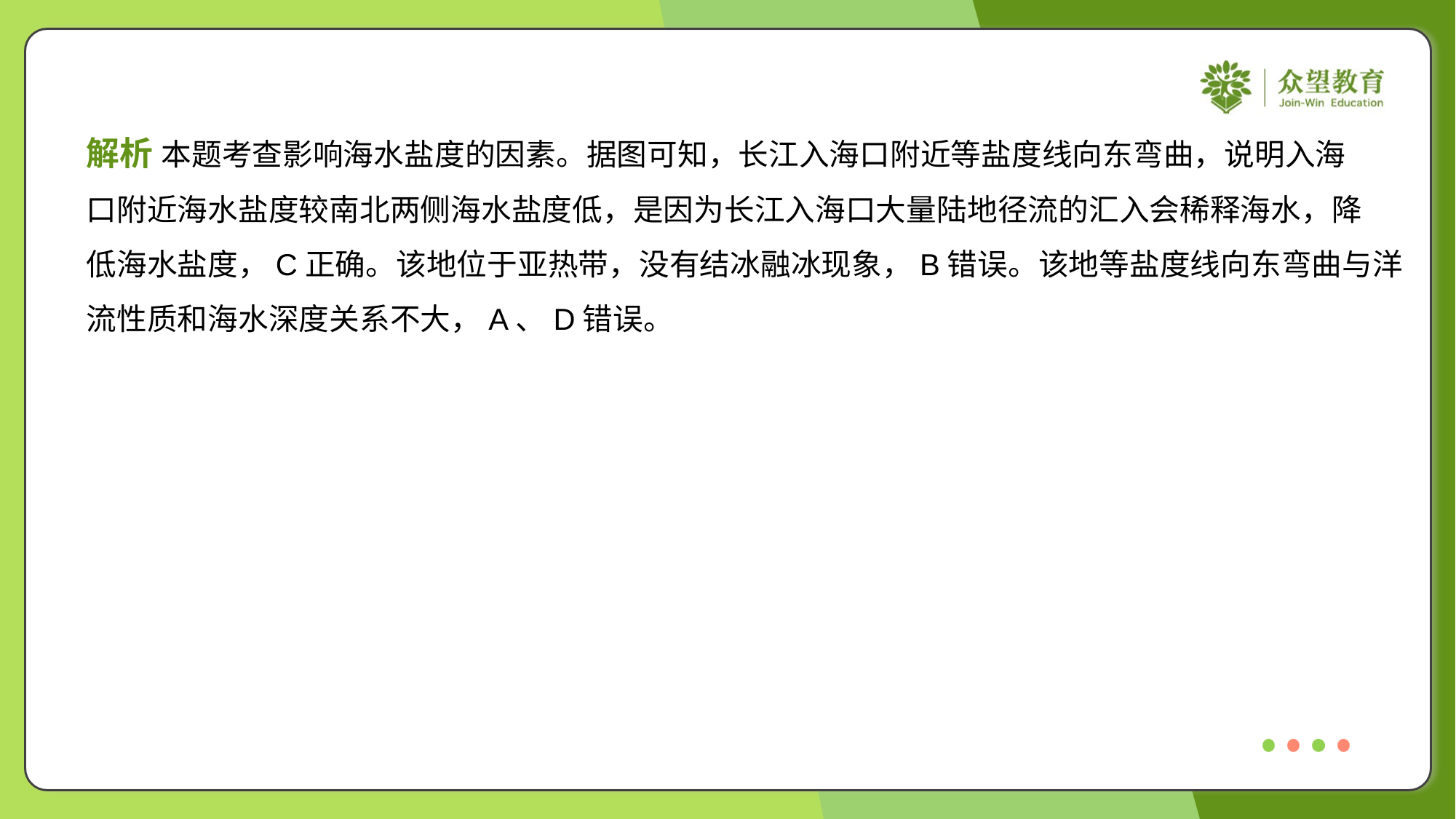

解析 本题考查影响海水盐度的因素。据图可知，长江入海口附近等盐度线向东弯曲，说明入海
口附近海水盐度较南北两侧海水盐度低，是因为长江入海口大量陆地径流的汇入会稀释海水，降
低海水盐度，C正确。该地位于亚热带，没有结冰融冰现象，B错误。该地等盐度线向东弯曲与洋
流性质和海水深度关系不大，A、D错误。